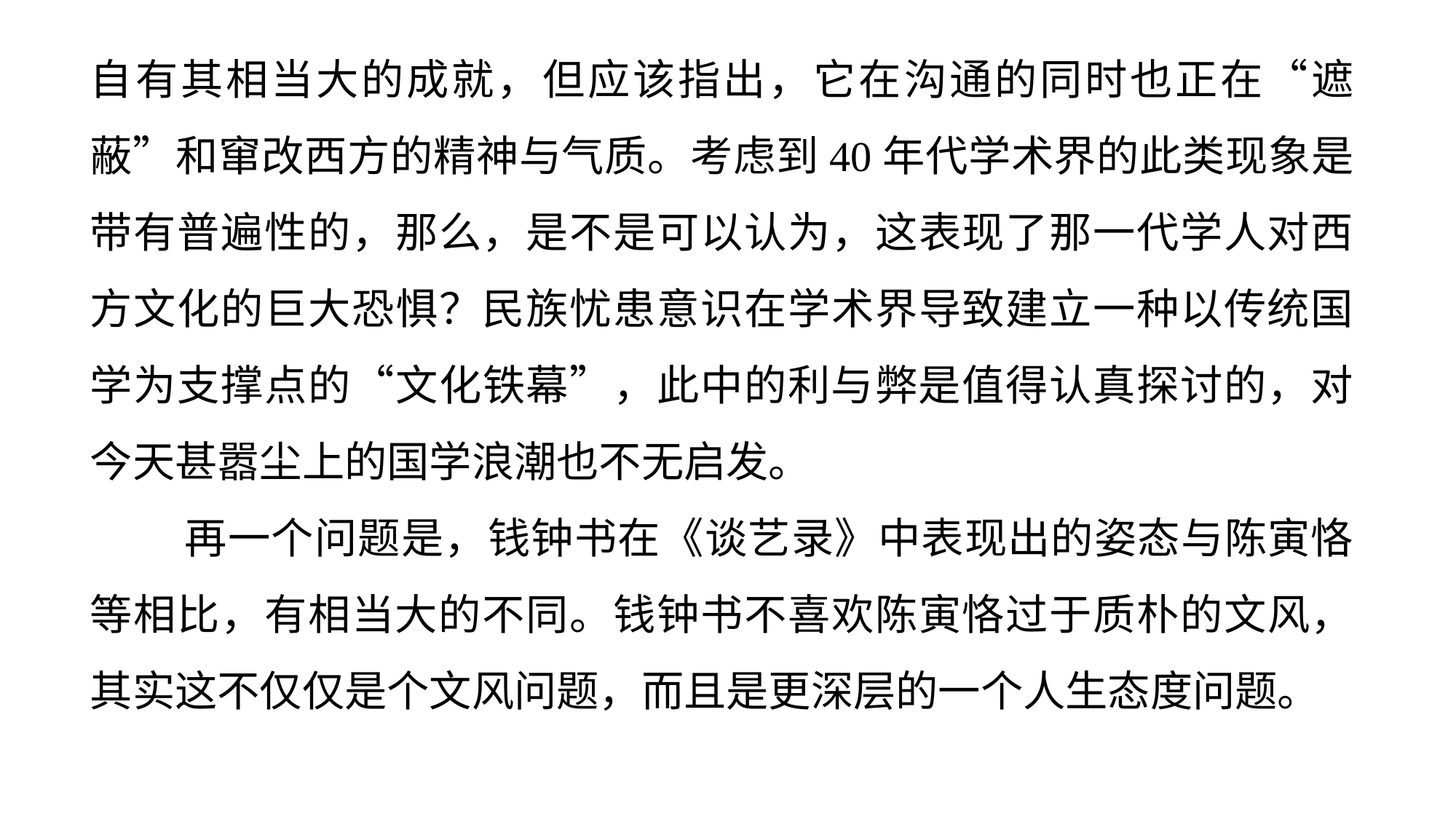

自有其相当大的成就，但应该指出，它在沟通的同时也正在“遮蔽”和窜改西方的精神与气质。考虑到40年代学术界的此类现象是带有普遍性的，那么，是不是可以认为，这表现了那一代学人对西方文化的巨大恐惧？民族忧患意识在学术界导致建立一种以传统国学为支撑点的“文化铁幕”，此中的利与弊是值得认真探讨的，对今天甚嚣尘上的国学浪潮也不无启发。
        再一个问题是，钱钟书在《谈艺录》中表现出的姿态与陈寅恪等相比，有相当大的不同。钱钟书不喜欢陈寅恪过于质朴的文风，其实这不仅仅是个文风问题，而且是更深层的一个人生态度问题。